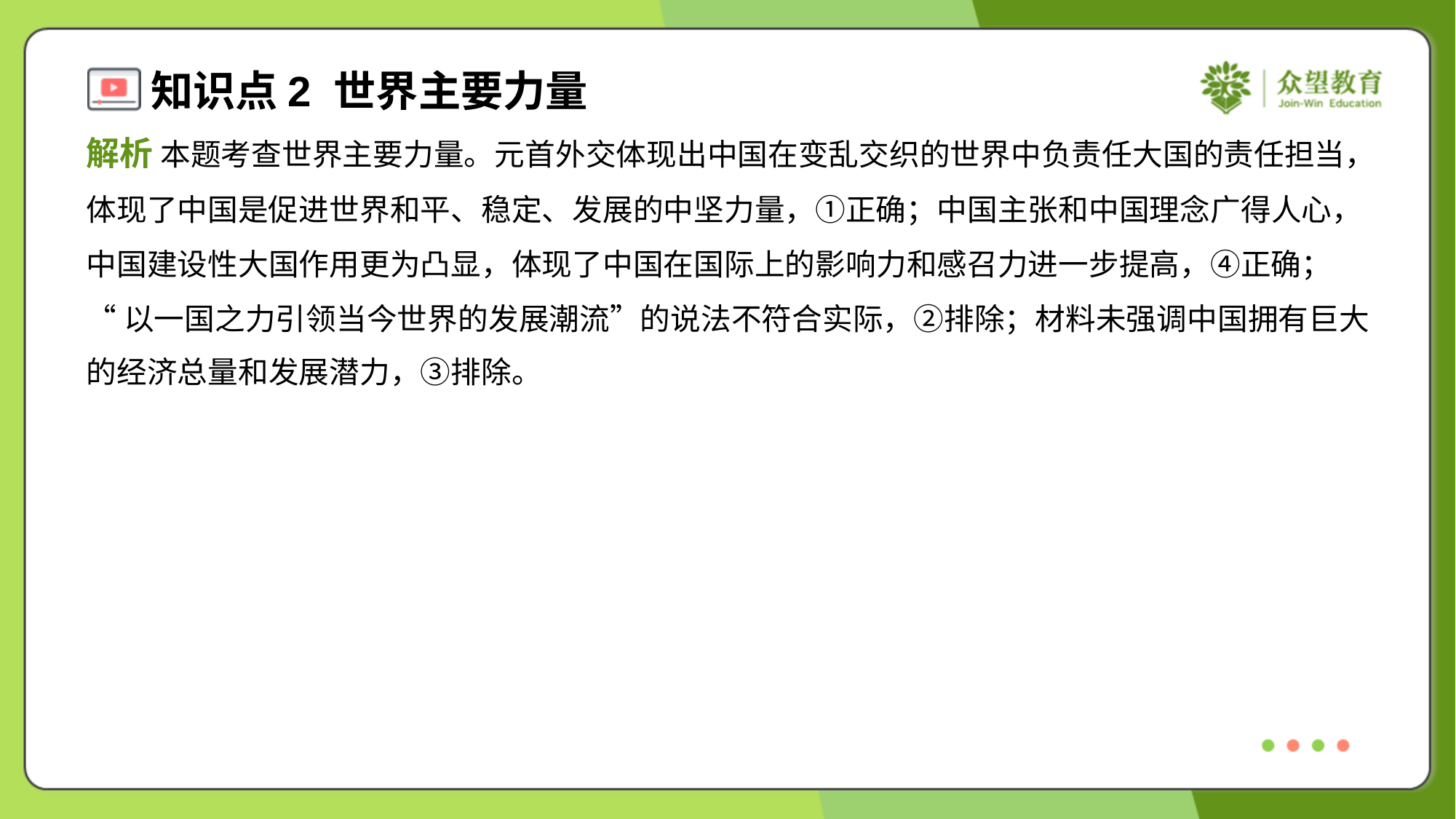

解析 本题考查世界主要力量。元首外交体现出中国在变乱交织的世界中负责任大国的责任担当，
体现了中国是促进世界和平、稳定、发展的中坚力量，①正确；中国主张和中国理念广得人心，
中国建设性大国作用更为凸显，体现了中国在国际上的影响力和感召力进一步提高，④正确；
“以一国之力引领当今世界的发展潮流”的说法不符合实际，②排除；材料未强调中国拥有巨大
的经济总量和发展潜力，③排除。